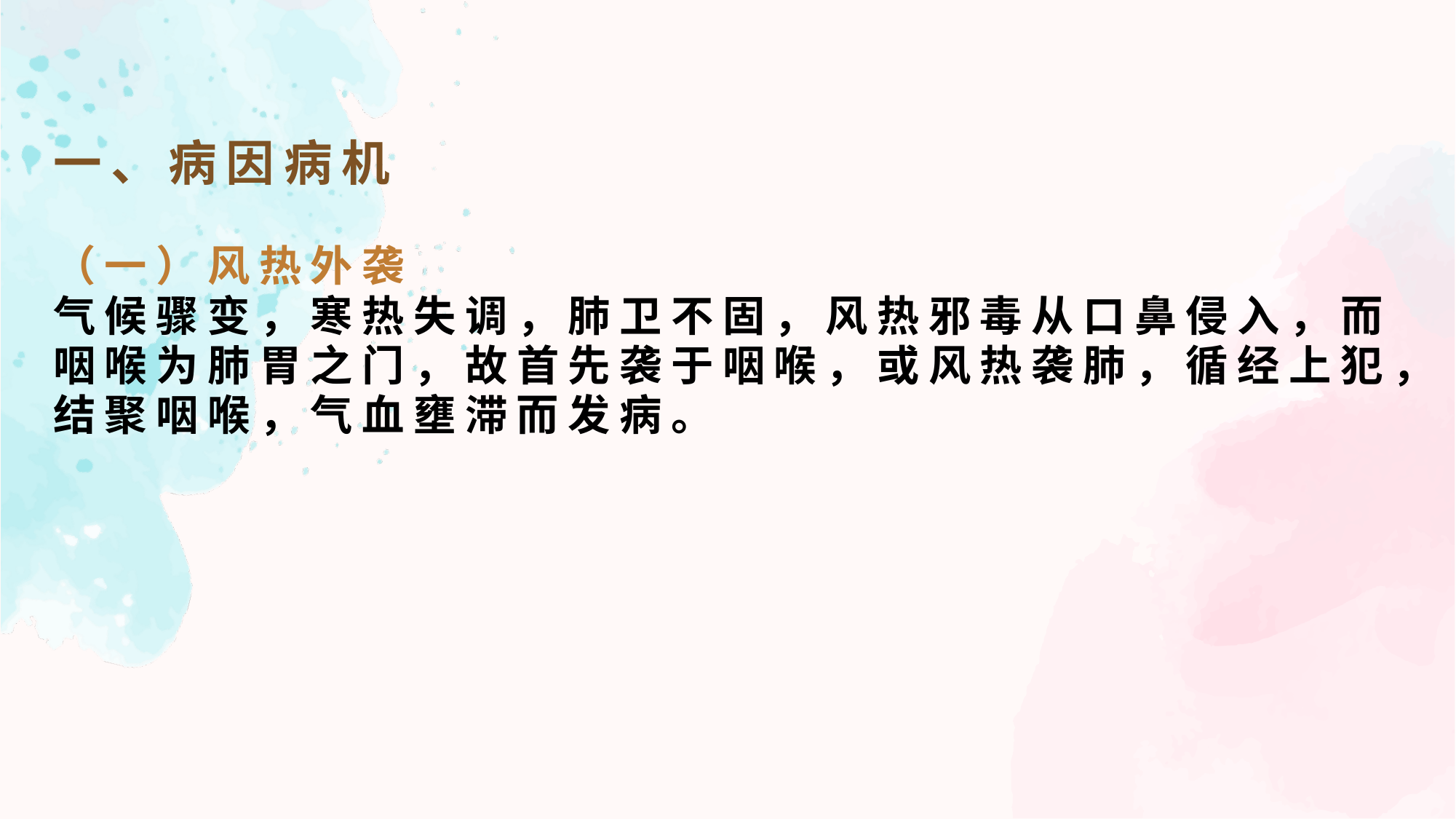

一、病因病机

（一）风热外袭
气候骤变，寒热失调，肺卫不固，风热邪毒从口鼻侵入，而咽喉为肺胃之门，故首先袭于咽喉，或风热袭肺，循经上犯，结聚咽喉，气血壅滞而发病。